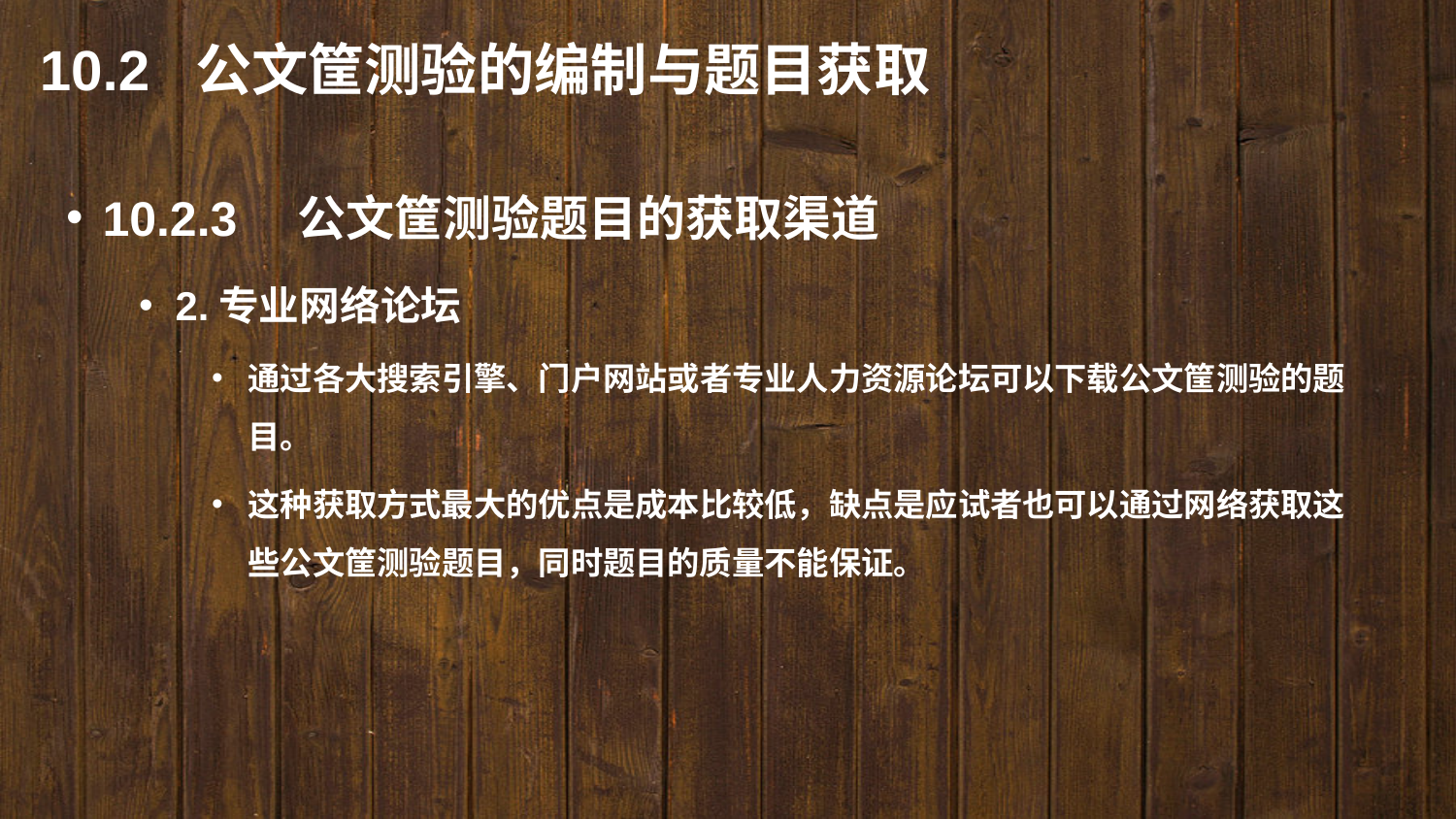

10.2  公文筐测验的编制与题目获取
10.2.3　公文筐测验题目的获取渠道
2.专业网络论坛
通过各大搜索引擎、门户网站或者专业人力资源论坛可以下载公文筐测验的题目。
这种获取方式最大的优点是成本比较低，缺点是应试者也可以通过网络获取这些公文筐测验题目，同时题目的质量不能保证。